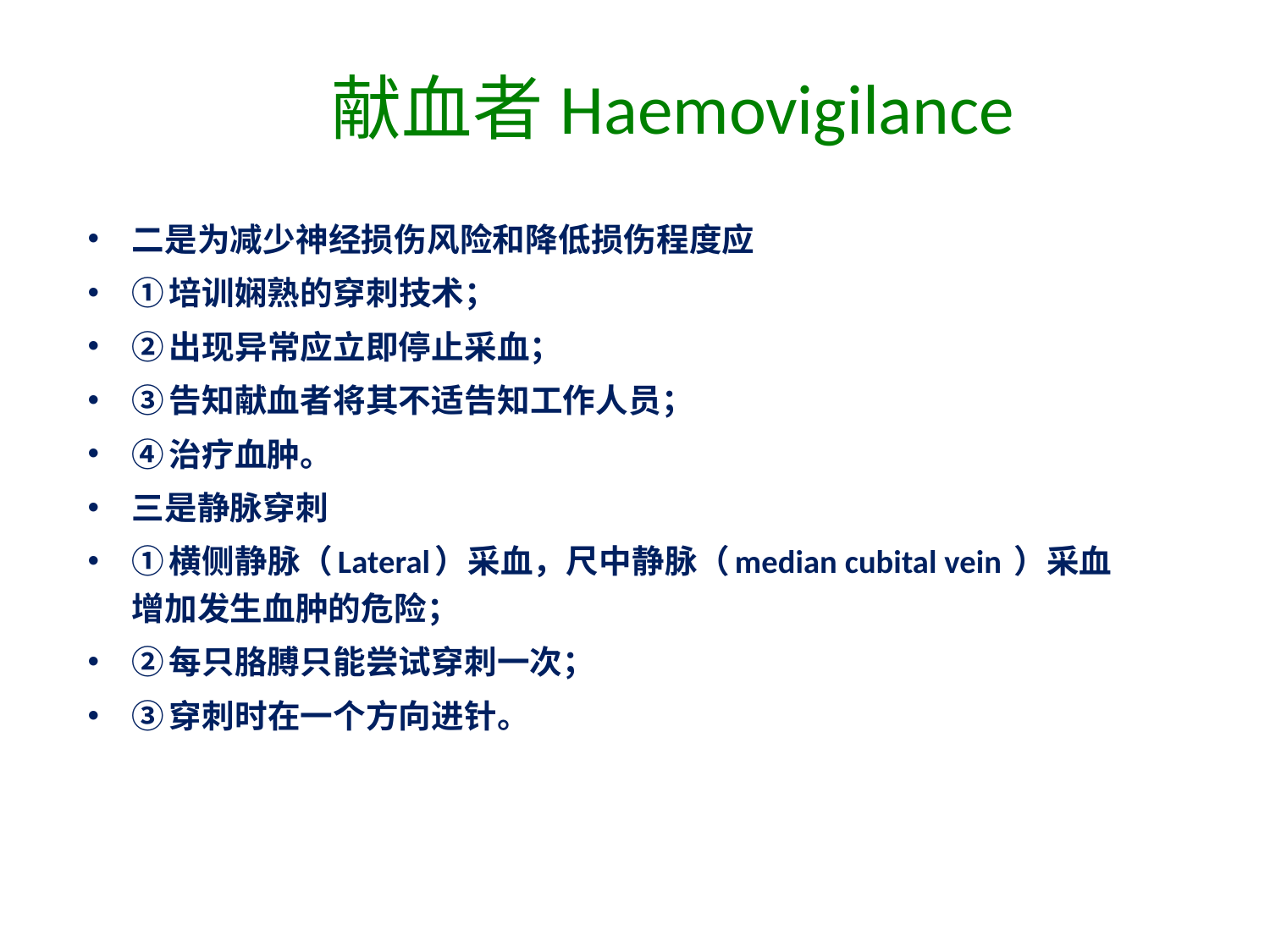

# 献血者Haemovigilance

二是为减少神经损伤风险和降低损伤程度应
①培训娴熟的穿刺技术；
②出现异常应立即停止采血；
③告知献血者将其不适告知工作人员；
④治疗血肿。
三是静脉穿刺
①横侧静脉（Lateral）采血，尺中静脉（median cubital vein ）采血增加发生血肿的危险；
②每只胳膊只能尝试穿刺一次；
③穿刺时在一个方向进针。